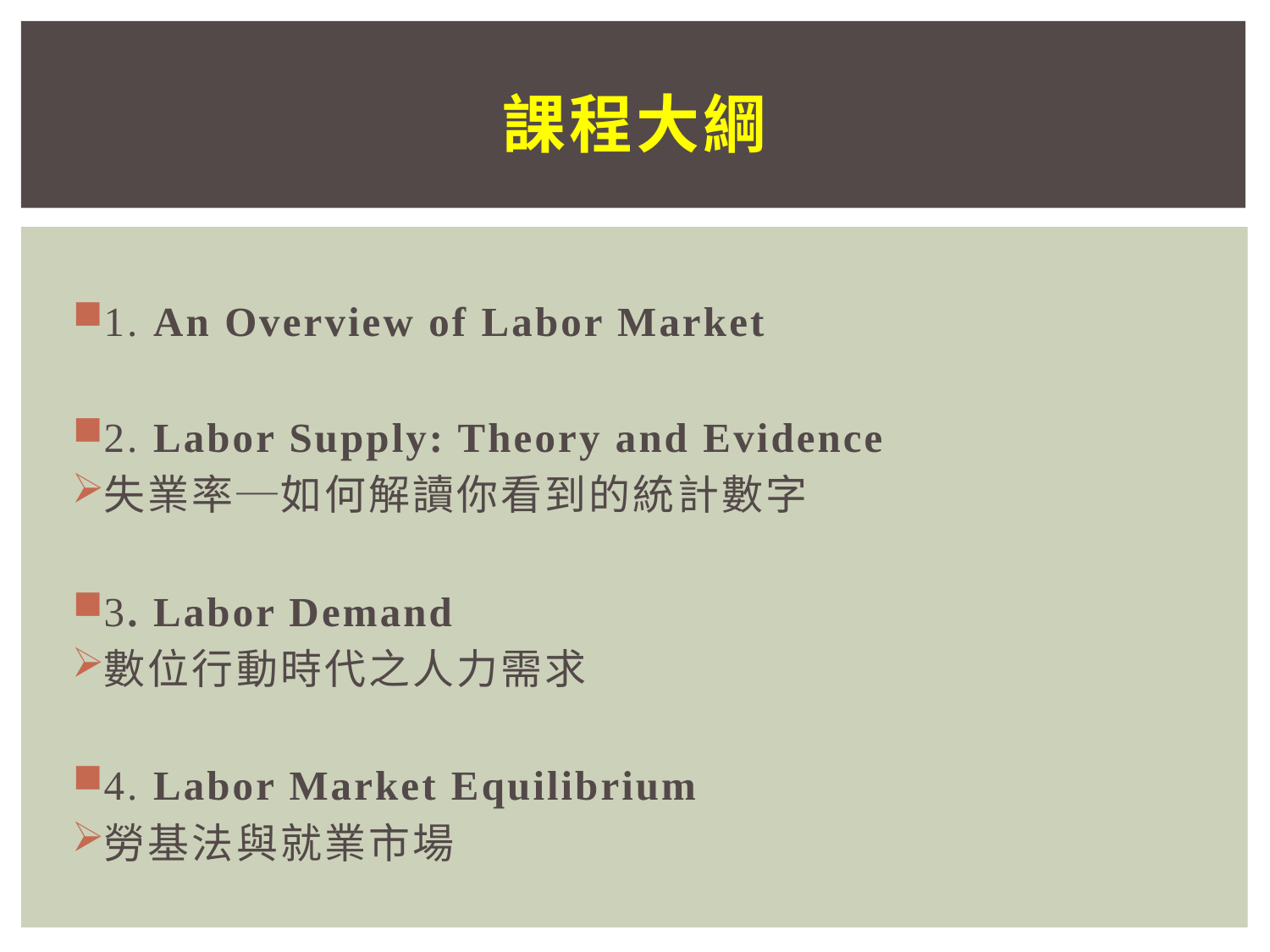

# 課程大綱

1. An Overview of Labor Market

2. Labor Supply: Theory and Evidence
失業率─如何解讀你看到的統計數字

3. Labor Demand
數位行動時代之人力需求

4. Labor Market Equilibrium
勞基法與就業市場